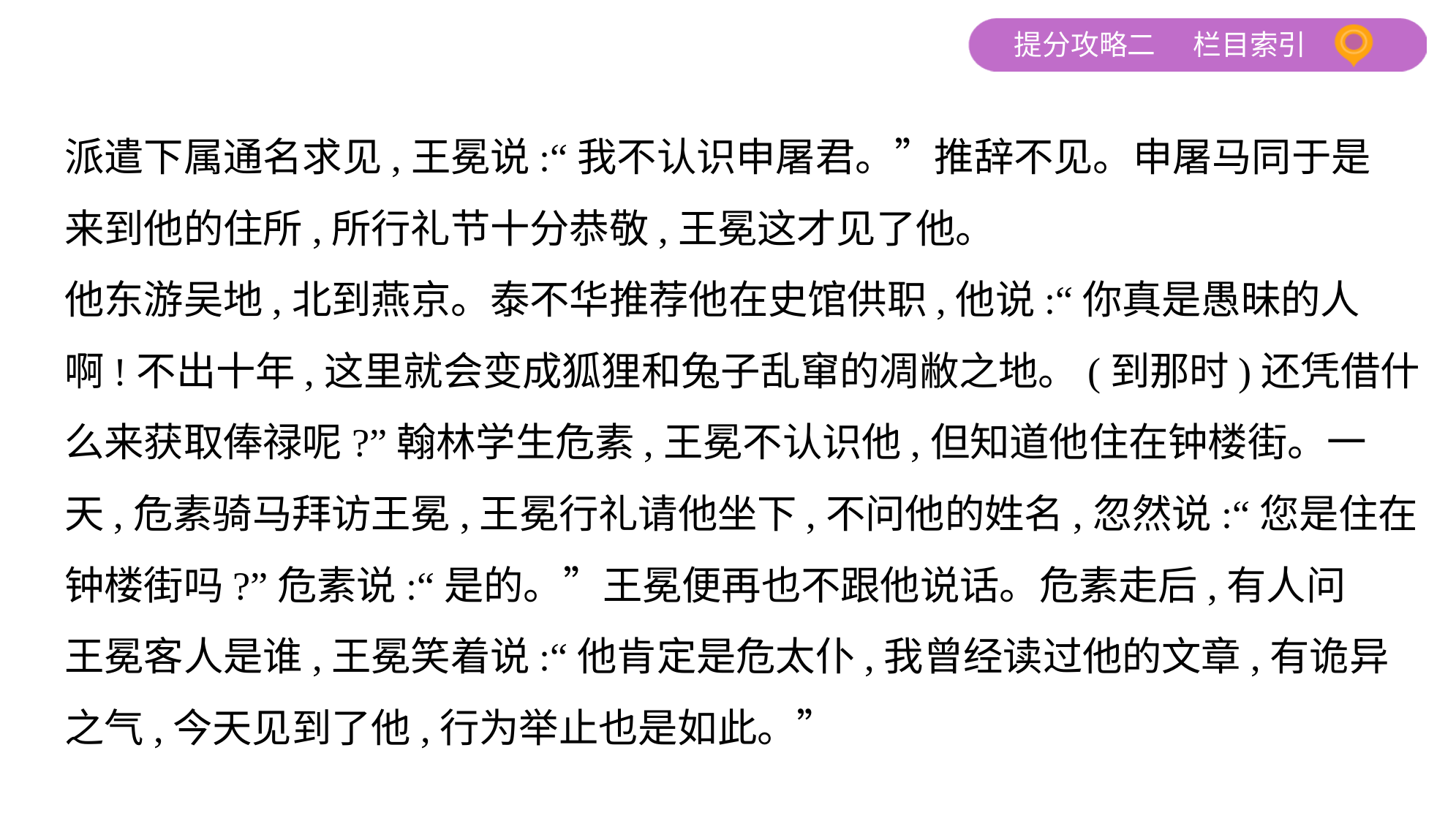

派遣下属通名求见,王冕说:“我不认识申屠君。”推辞不见。申屠马同于是
来到他的住所,所行礼节十分恭敬,王冕这才见了他。
他东游吴地,北到燕京。泰不华推荐他在史馆供职,他说:“你真是愚昧的人
啊!不出十年,这里就会变成狐狸和兔子乱窜的凋敝之地。(到那时)还凭借什
么来获取俸禄呢?”翰林学生危素,王冕不认识他,但知道他住在钟楼街。一
天,危素骑马拜访王冕,王冕行礼请他坐下,不问他的姓名,忽然说:“您是住在
钟楼街吗?”危素说:“是的。”王冕便再也不跟他说话。危素走后,有人问
王冕客人是谁,王冕笑着说:“他肯定是危太仆,我曾经读过他的文章,有诡异
之气,今天见到了他,行为举止也是如此。”